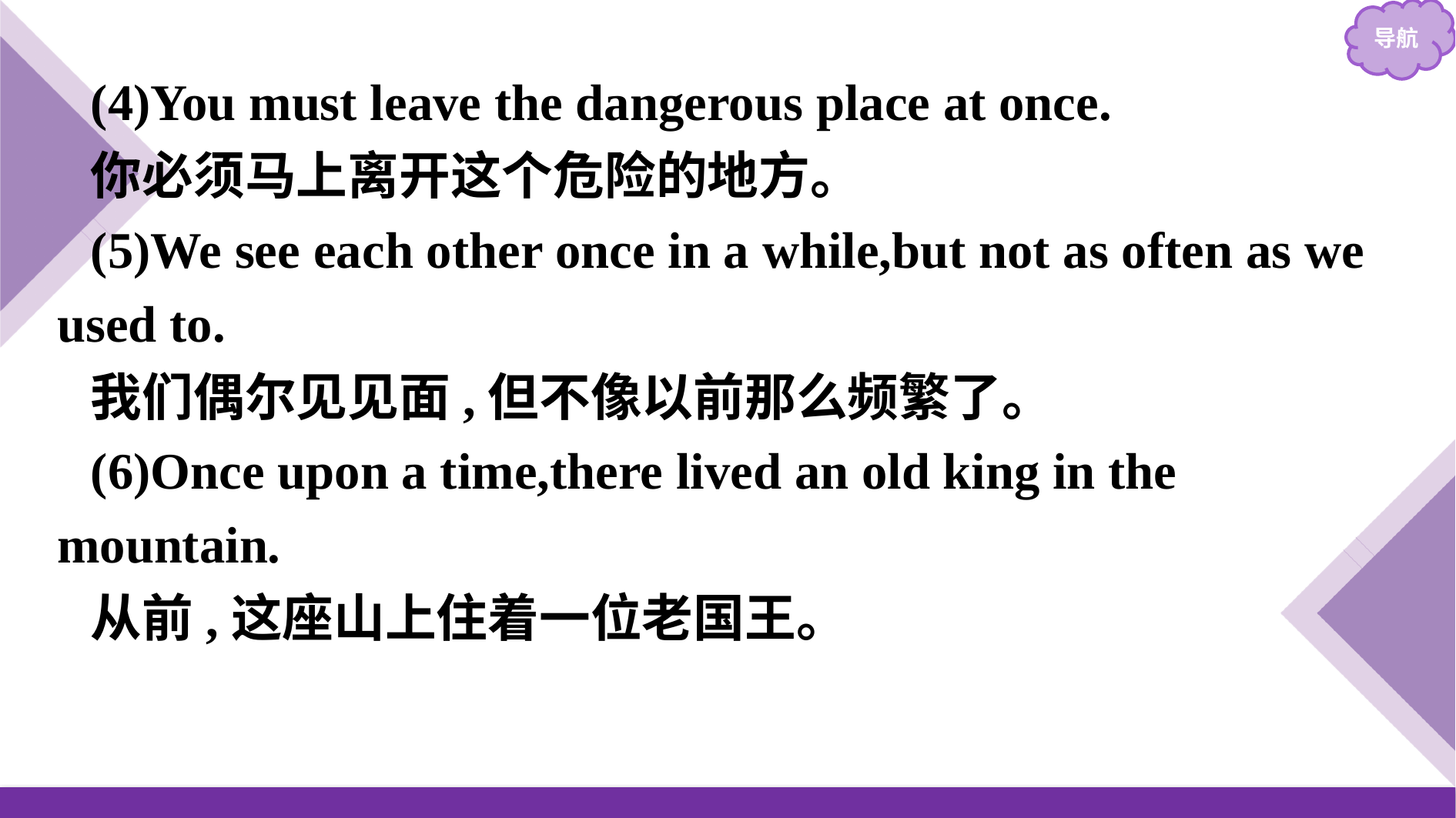

(4)You must leave the dangerous place at once.
你必须马上离开这个危险的地方。
(5)We see each other once in a while,but not as often as we used to.
我们偶尔见见面,但不像以前那么频繁了。
(6)Once upon a time,there lived an old king in the mountain.
从前,这座山上住着一位老国王。